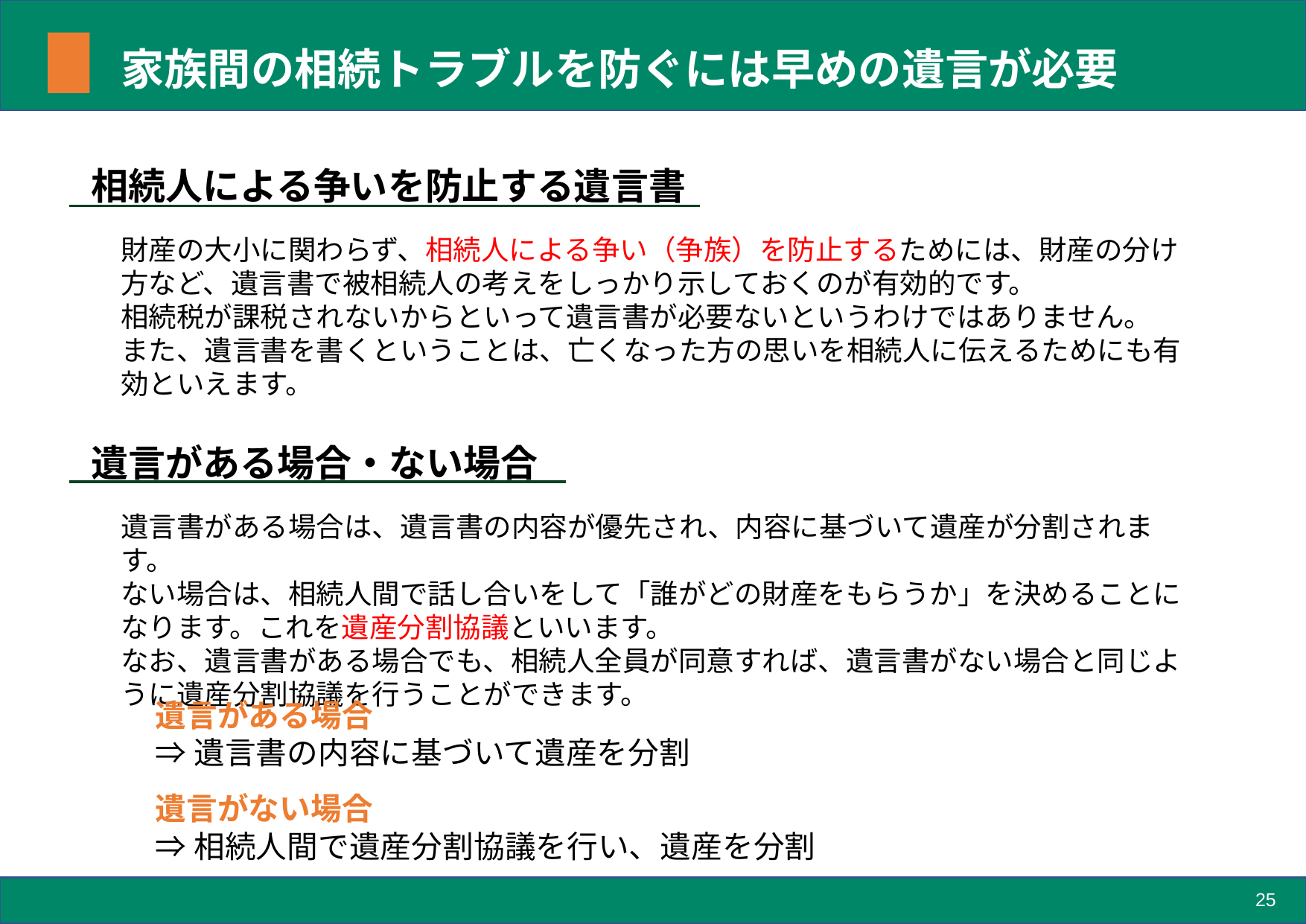

# 家族間の相続トラブルを防ぐには早めの遺言が必要
相続人による争いを防止する遺言書
財産の大小に関わらず、相続人による争い（争族）を防止するためには、財産の分け方など、遺言書で被相続人の考えをしっかり示しておくのが有効的です。
相続税が課税されないからといって遺言書が必要ないというわけではありません。
また、遺言書を書くということは、亡くなった方の思いを相続人に伝えるためにも有効といえます。
遺言がある場合・ない場合
遺言書がある場合は、遺言書の内容が優先され、内容に基づいて遺産が分割されます。
ない場合は、相続人間で話し合いをして「誰がどの財産をもらうか」を決めることになります。これを遺産分割協議といいます。
なお、遺言書がある場合でも、相続人全員が同意すれば、遺言書がない場合と同じように遺産分割協議を行うことができます。
遺言がある場合
⇒遺言書の内容に基づいて遺産を分割
遺言がない場合
⇒相続人間で遺産分割協議を行い、遺産を分割